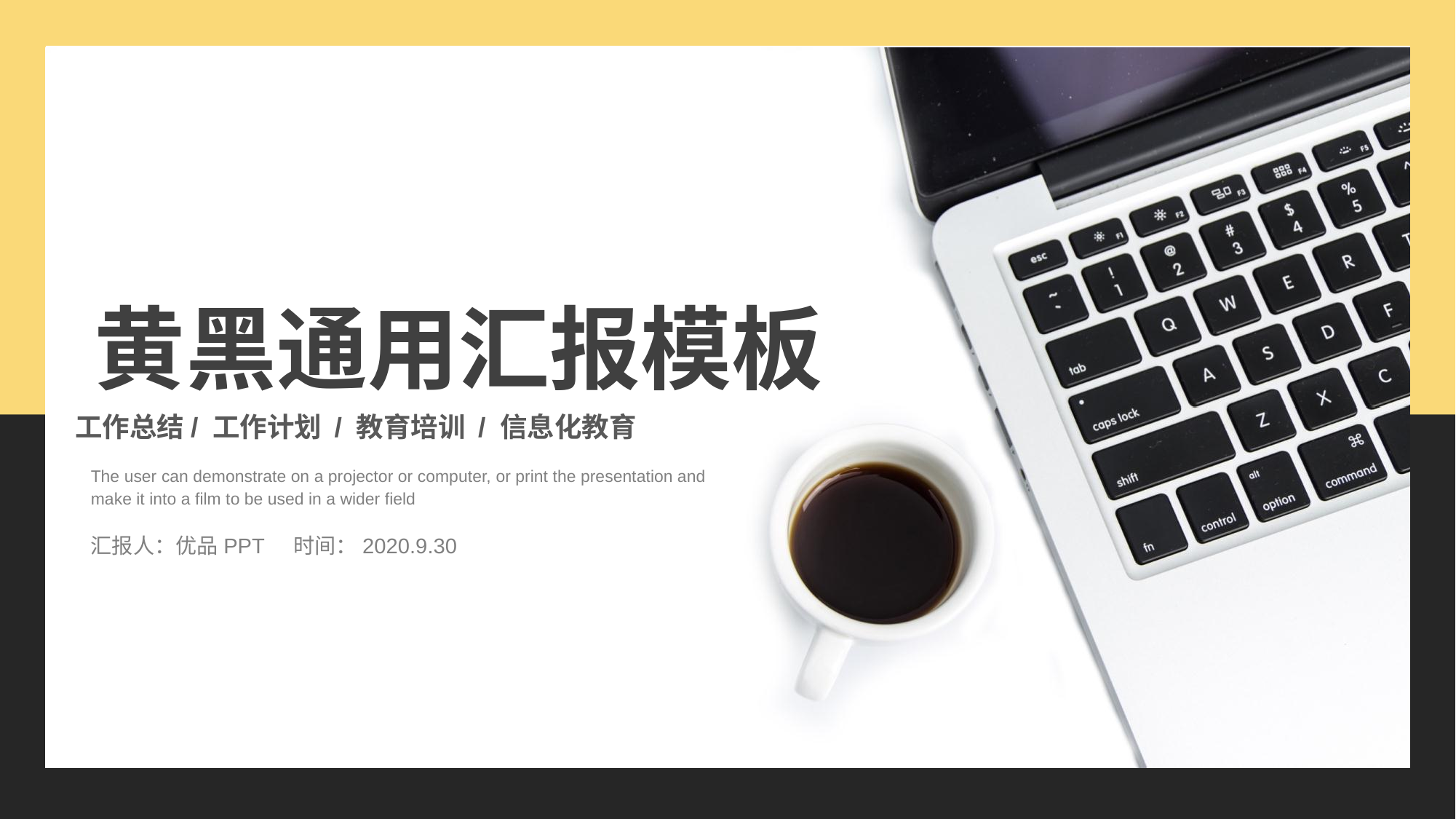

黄黑通用汇报模板
工作总结/ 工作计划 / 教育培训 / 信息化教育
The user can demonstrate on a projector or computer, or print the presentation and make it into a film to be used in a wider field
汇报人：优品PPT    时间：2020.9.30